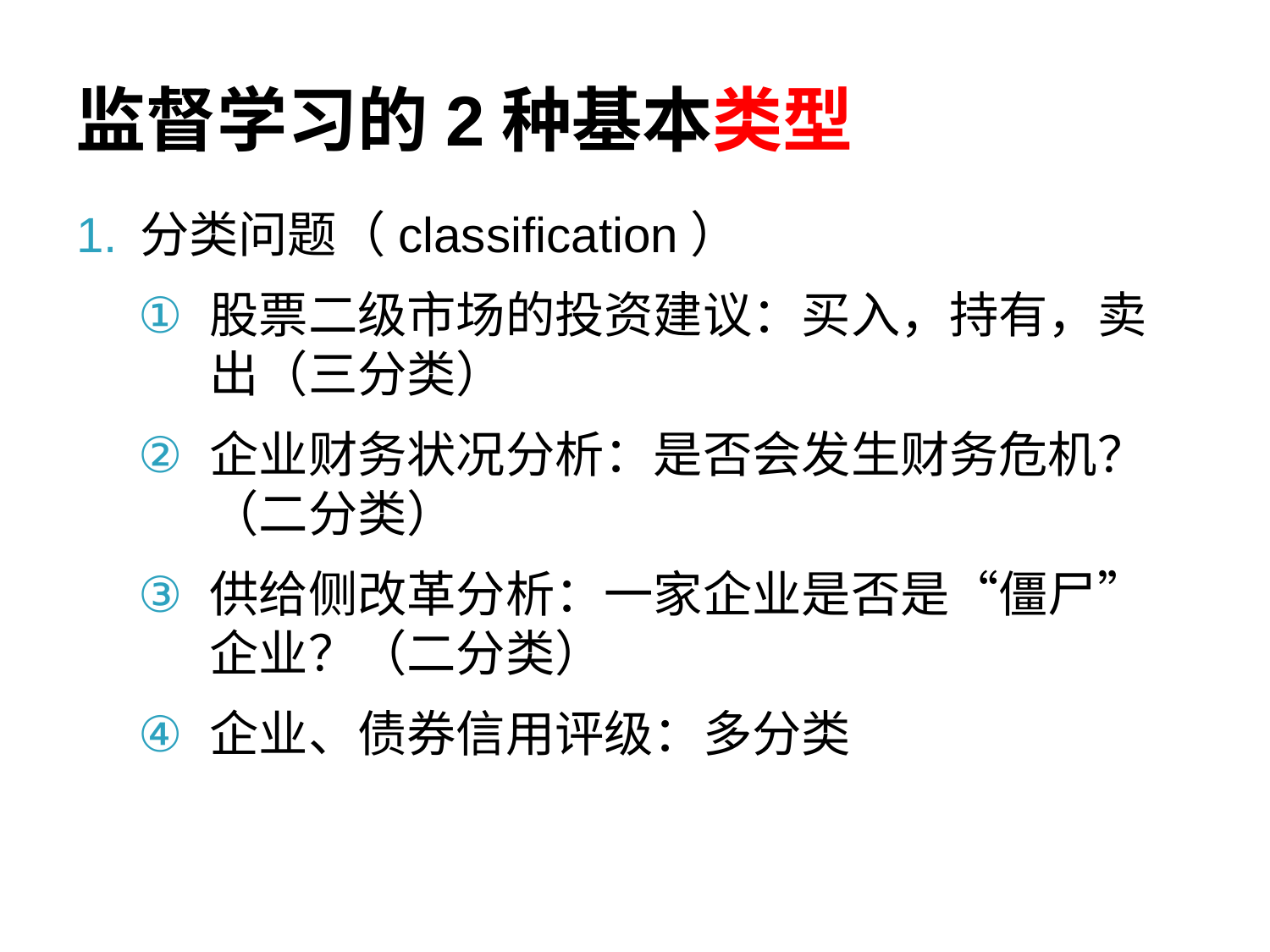

# 监督学习的2种基本类型
分类问题（classification）
股票二级市场的投资建议：买入，持有，卖出（三分类）
企业财务状况分析：是否会发生财务危机？（二分类）
供给侧改革分析：一家企业是否是“僵尸”企业？（二分类）
企业、债券信用评级：多分类